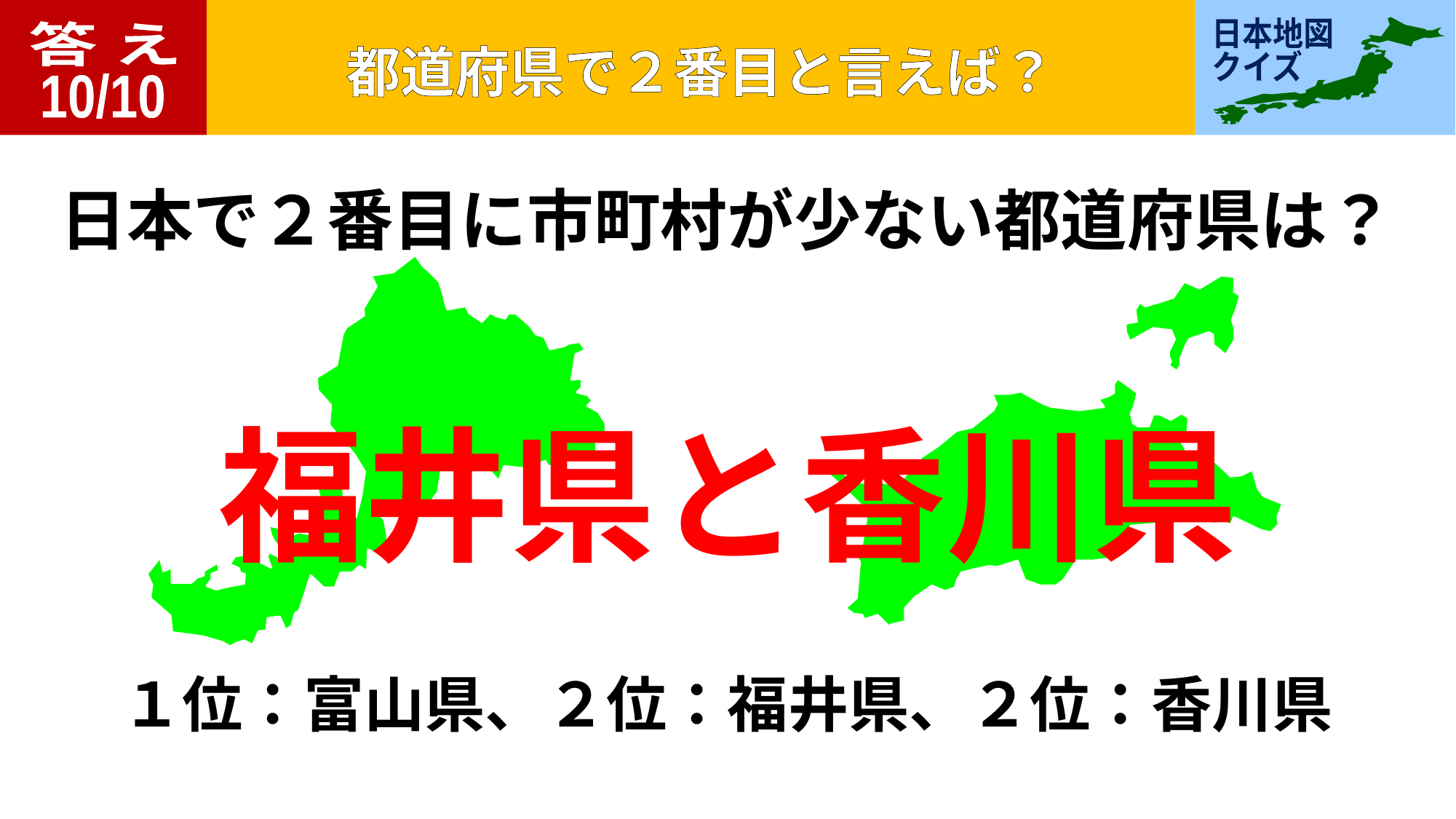

答 え
10/10
日本で２番目に市町村が少ない都道府県は？

福井県と香川県
１位：富山県、２位：福井県、２位：香川県